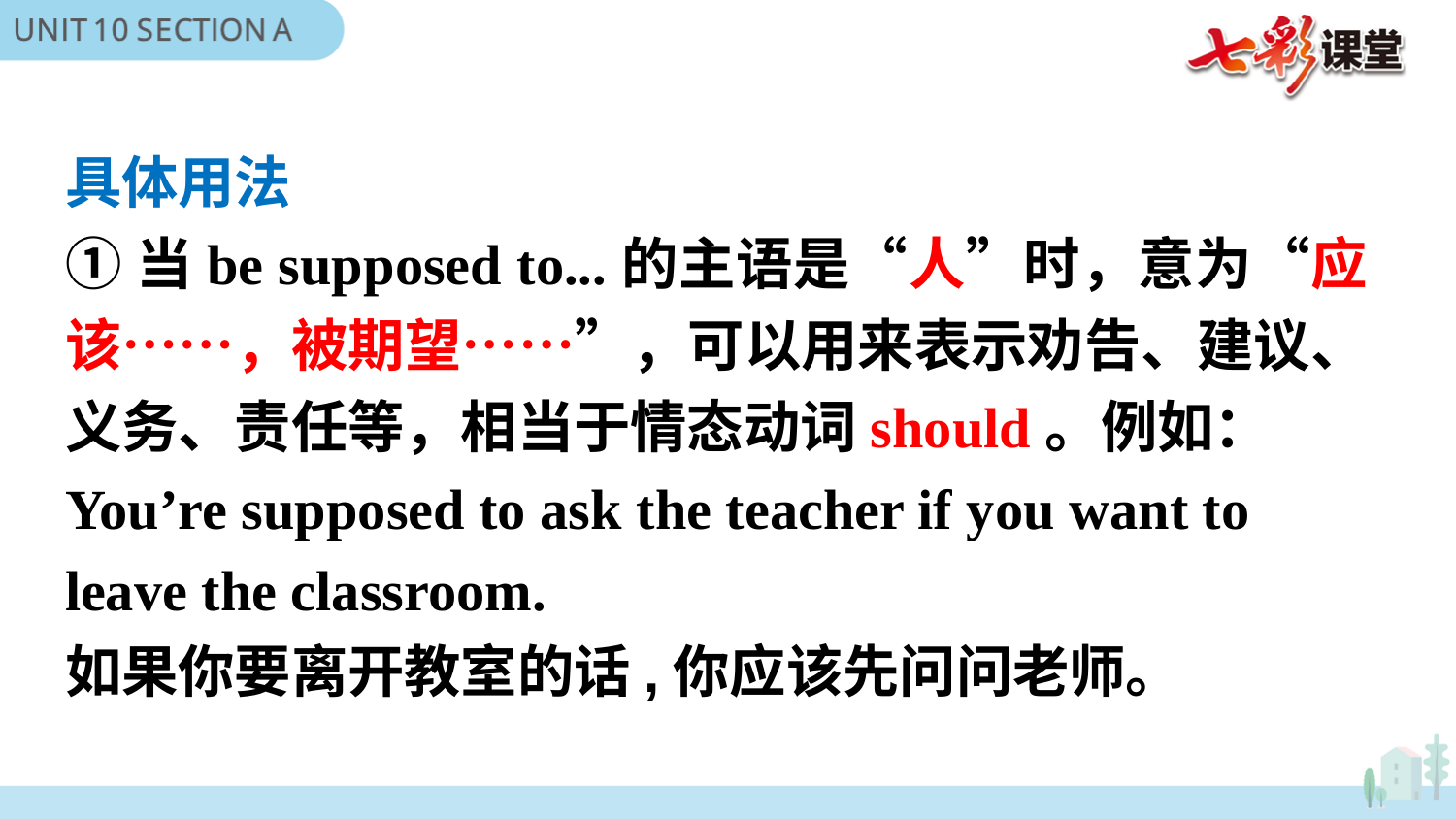

具体用法
①当be supposed to...的主语是“人”时，意为“应该……，被期望……”，可以用来表示劝告、建议、义务、责任等，相当于情态动词should。例如：
You’re supposed to ask the teacher if you want to leave the classroom.
如果你要离开教室的话,你应该先问问老师。